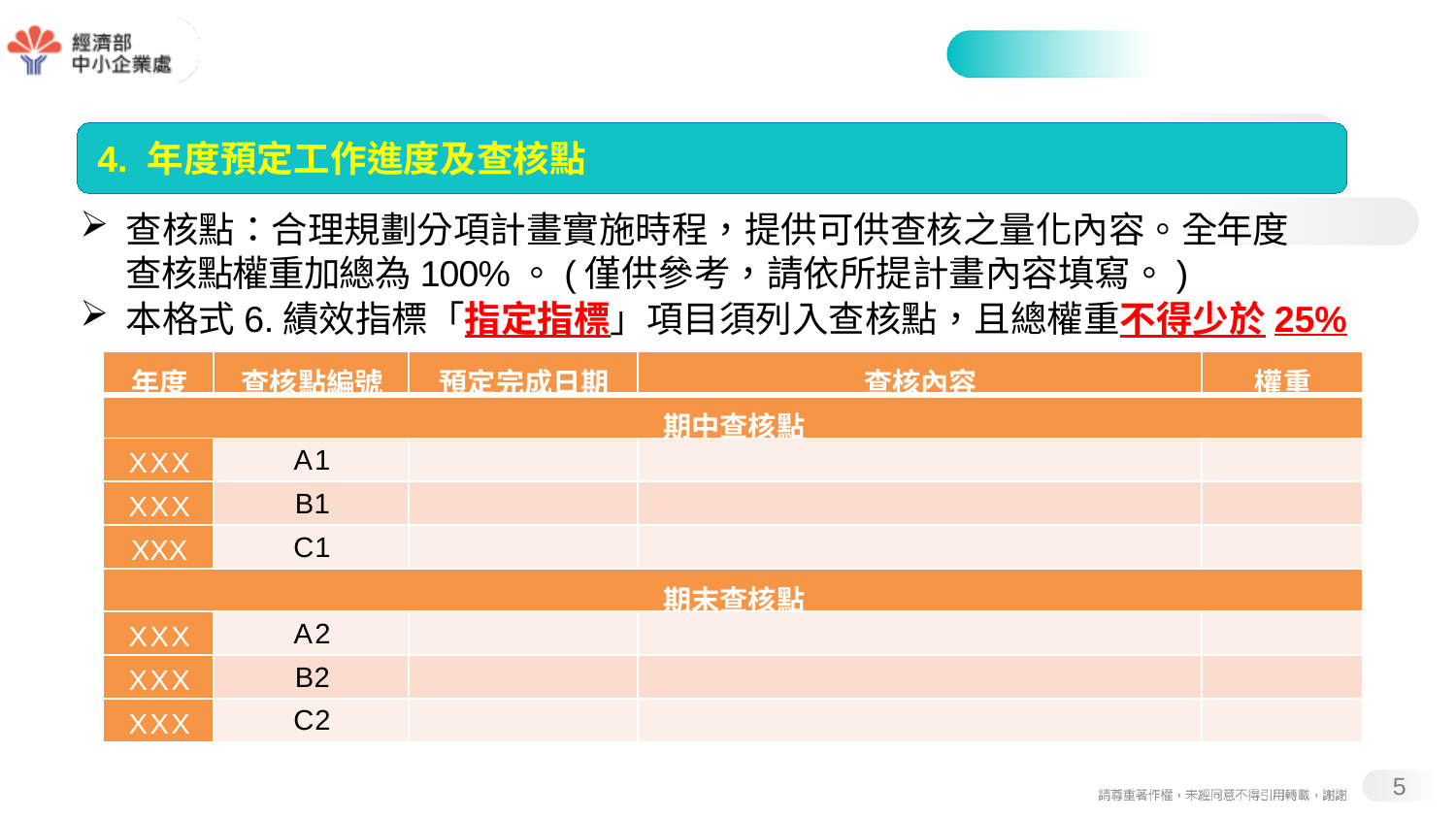

#

4. 年度預定工作進度及查核點
查核點：合理規劃分項計畫實施時程，提供可供查核之量化內容。全年度
查核點權重加總為100%。(僅供參考，請依所提計畫內容填寫。)
本格式6.績效指標「指定指標」項目須列入查核點，且總權重不得少於25%
| 年度 | 查核點編號 | 預定完成日期 | 查核內容 | 權重 |
| --- | --- | --- | --- | --- |
| 期中查核點 |  |  |  |  |
| XXX | A1 |  |  |  |
| XXX | B1 |  |  |  |
| XXX | C1 |  |  |  |
| 期末查核點 |  |  |  |  |
| XXX | A2 |  |  |  |
| XXX | B2 |  |  |  |
| XXX | C2 |  |  |  |
5